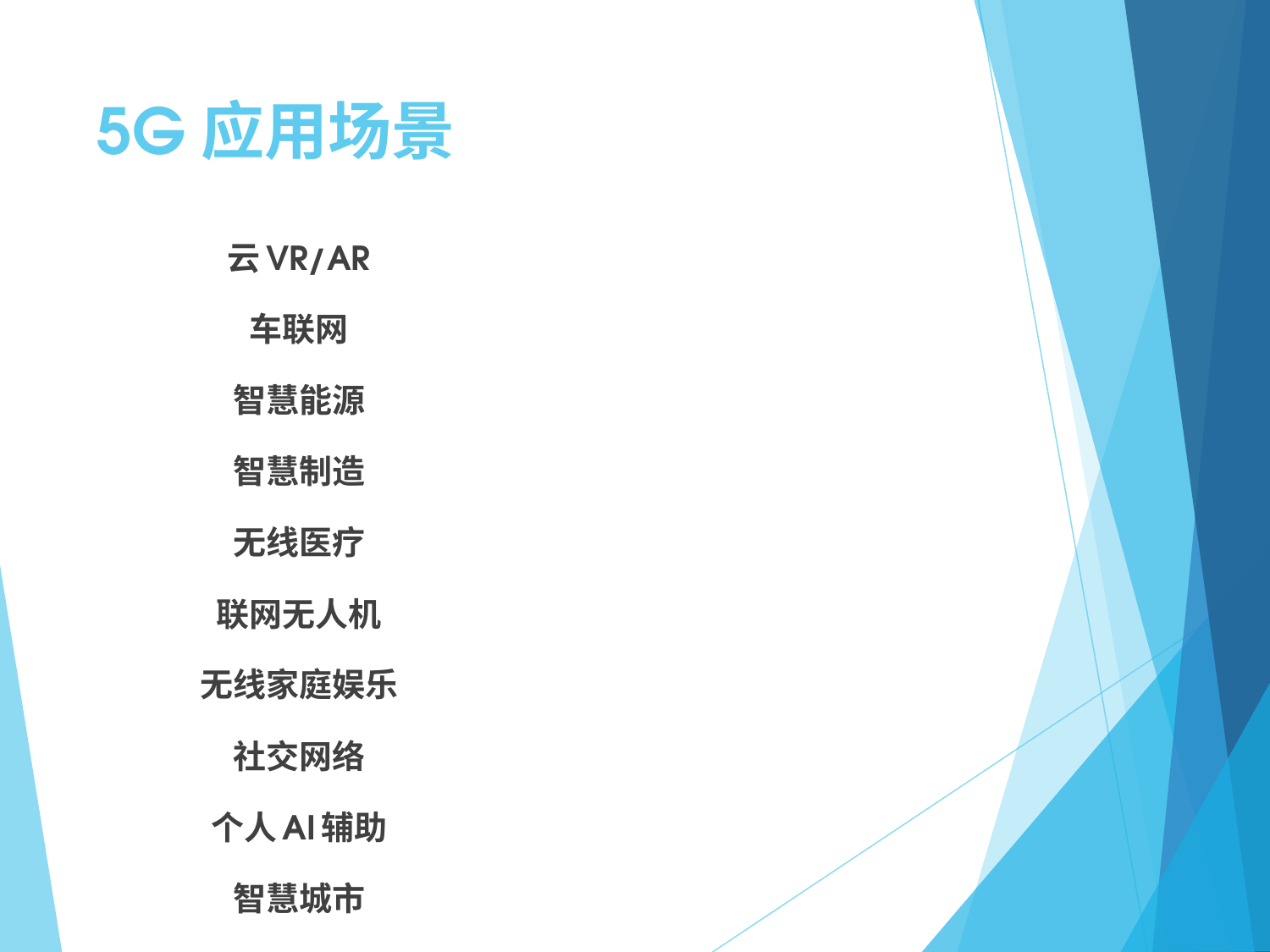

# 5G应用场景
云VR/AR
车联网
智慧能源
智慧制造
无线医疗
联网无人机
无线家庭娱乐
社交网络
个人AI辅助
智慧城市